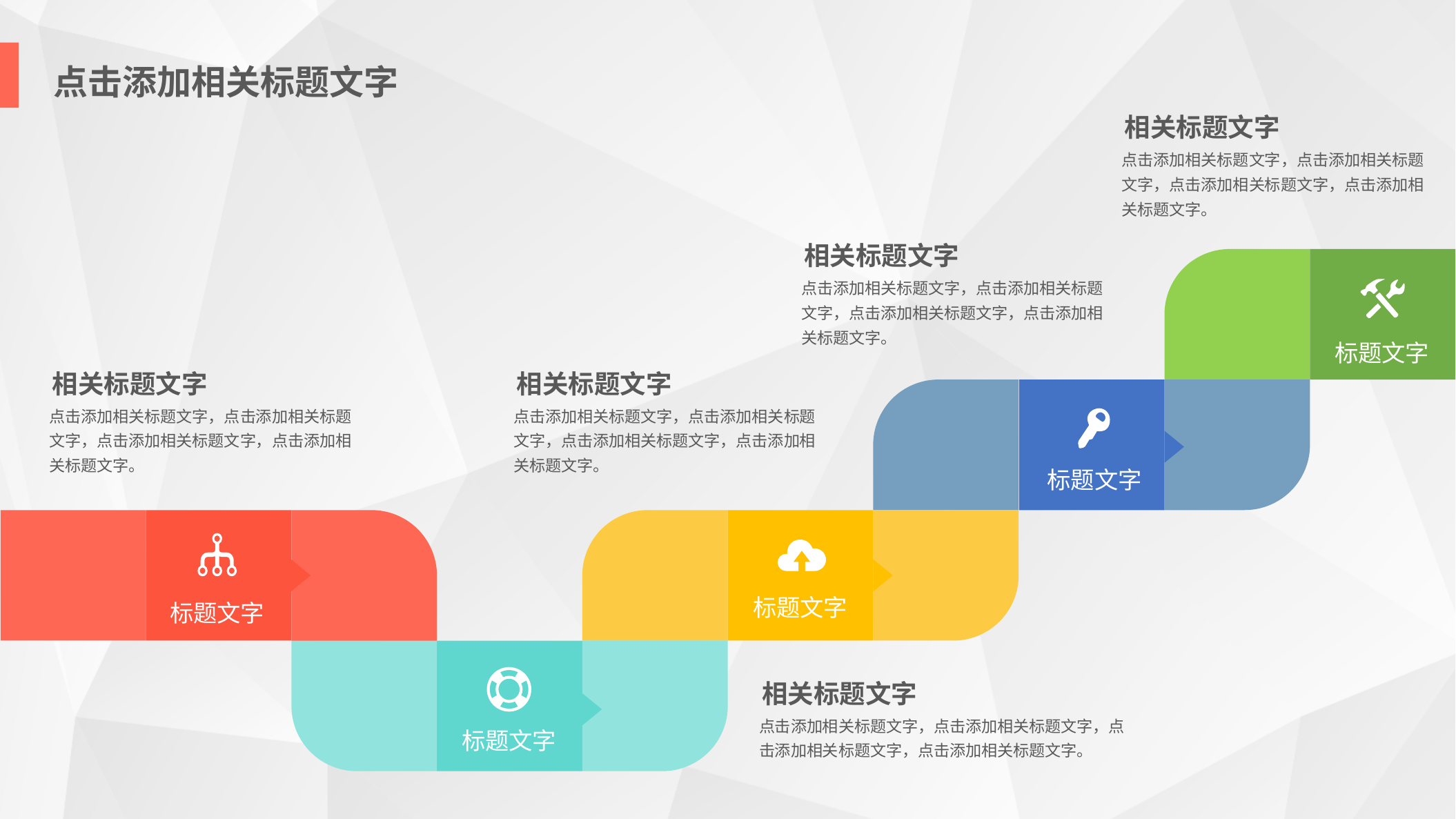

点击添加相关标题文字
相关标题文字
点击添加相关标题文字，点击添加相关标题文字，点击添加相关标题文字，点击添加相关标题文字。
相关标题文字
点击添加相关标题文字，点击添加相关标题文字，点击添加相关标题文字，点击添加相关标题文字。

标题文字
相关标题文字
点击添加相关标题文字，点击添加相关标题文字，点击添加相关标题文字，点击添加相关标题文字。
相关标题文字
点击添加相关标题文字，点击添加相关标题文字，点击添加相关标题文字，点击添加相关标题文字。

标题文字

标题文字
标题文字
相关标题文字
点击添加相关标题文字，点击添加相关标题文字，点击添加相关标题文字，点击添加相关标题文字。

标题文字